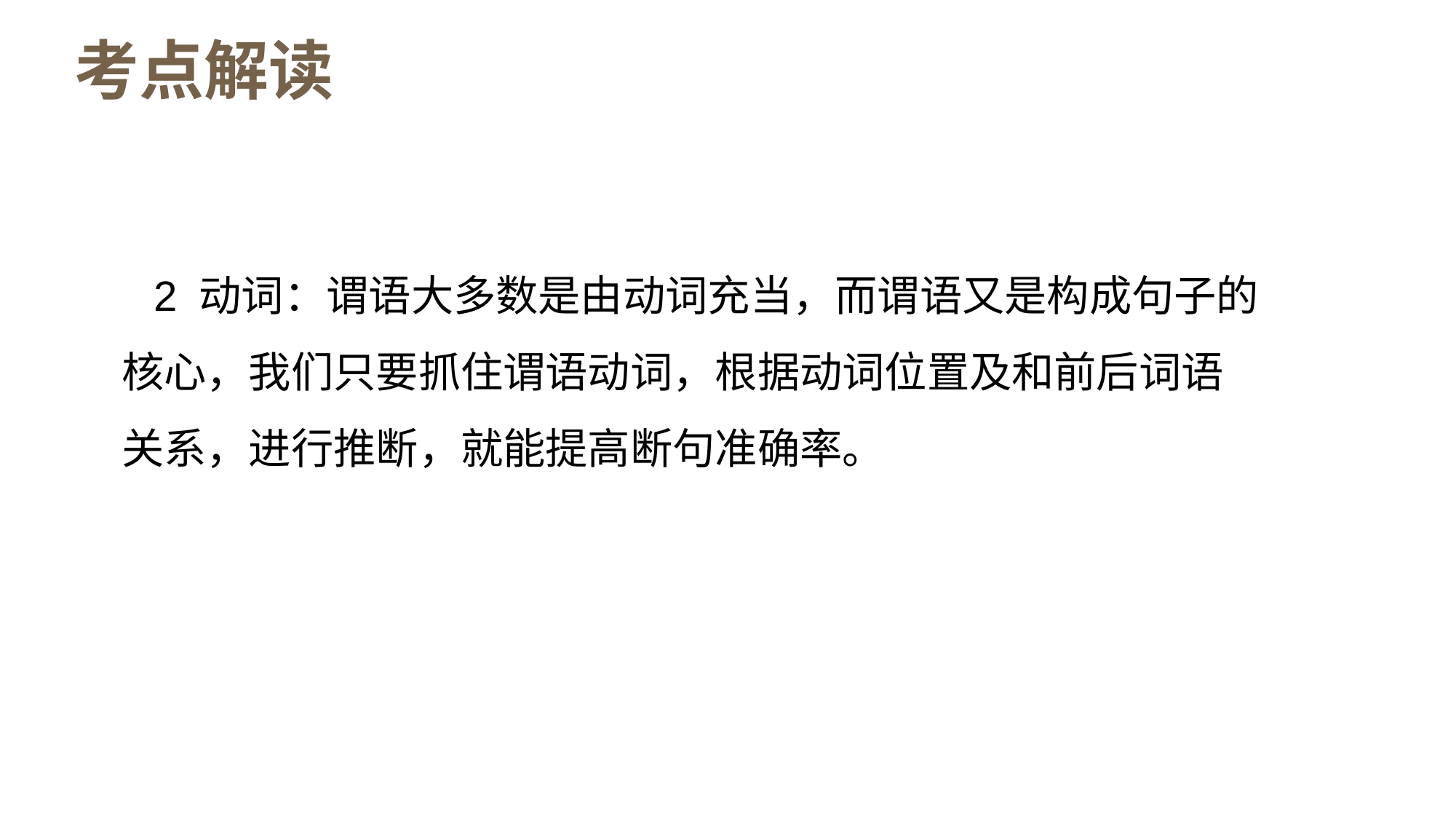

考点解读
2 动词：谓语大多数是由动词充当，而谓语又是构成句子的核心，我们只要抓住谓语动词，根据动词位置及和前后词语关系，进行推断，就能提高断句准确率。